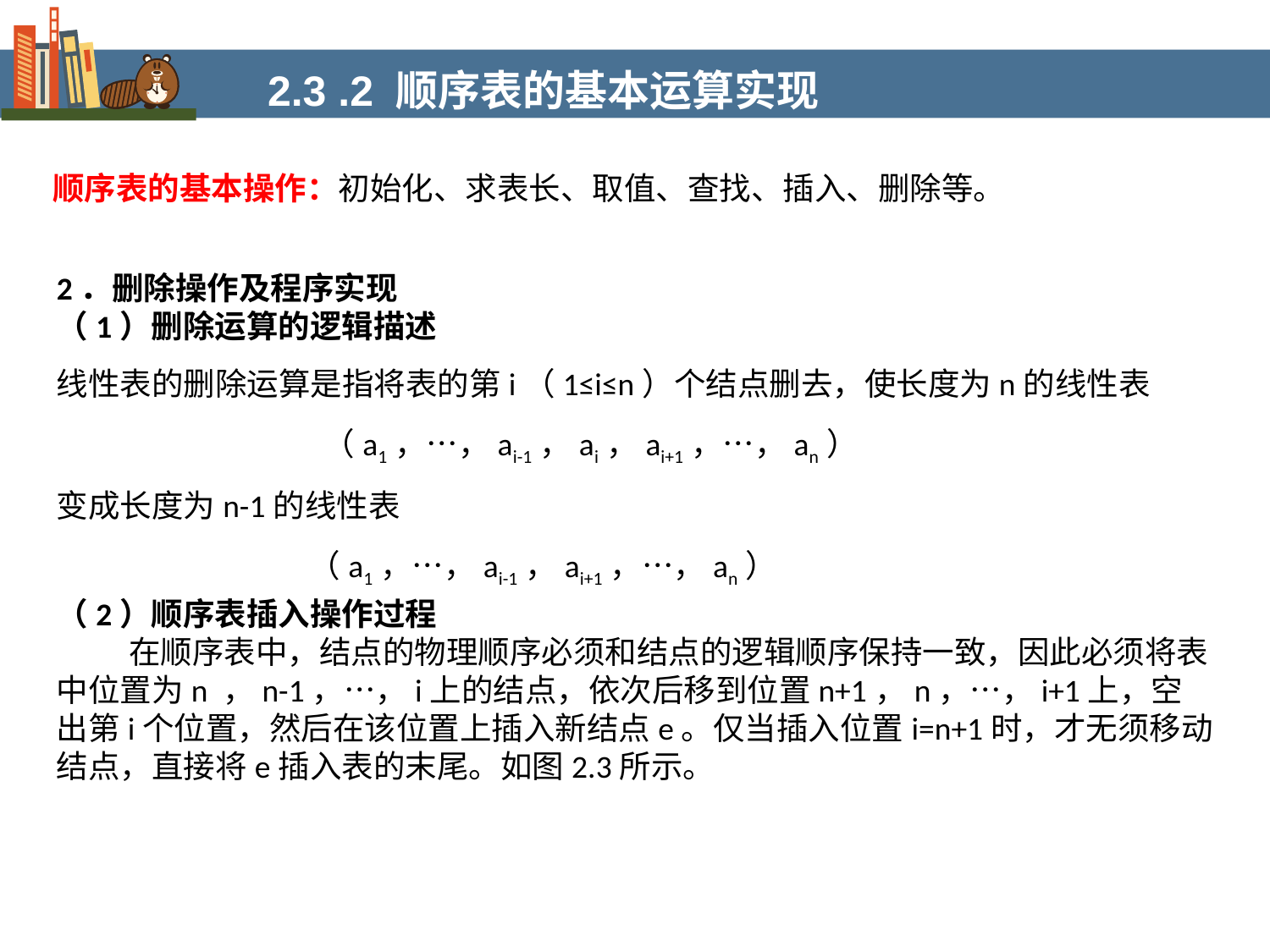

2.3 .2 顺序表的基本运算实现

顺序表的基本操作：初始化、求表长、取值、查找、插入、删除等。
2．删除操作及程序实现
（1）删除运算的逻辑描述
线性表的删除运算是指将表的第i（1≤i≤n）个结点删去，使长度为n的线性表
                                    （a1，…，ai-1，ai，ai+1，…，an）
变成长度为n-1的线性表
                                  （a1，…，ai-1，ai+1，…，an）
（2）顺序表插入操作过程
         在顺序表中，结点的物理顺序必须和结点的逻辑顺序保持一致，因此必须将表中位置为n ，n-1，…，i上的结点，依次后移到位置n+1，n，…，i+1上，空出第i个位置，然后在该位置上插入新结点e。仅当插入位置i=n+1时，才无须移动结点，直接将e插入表的末尾。如图2.3所示。